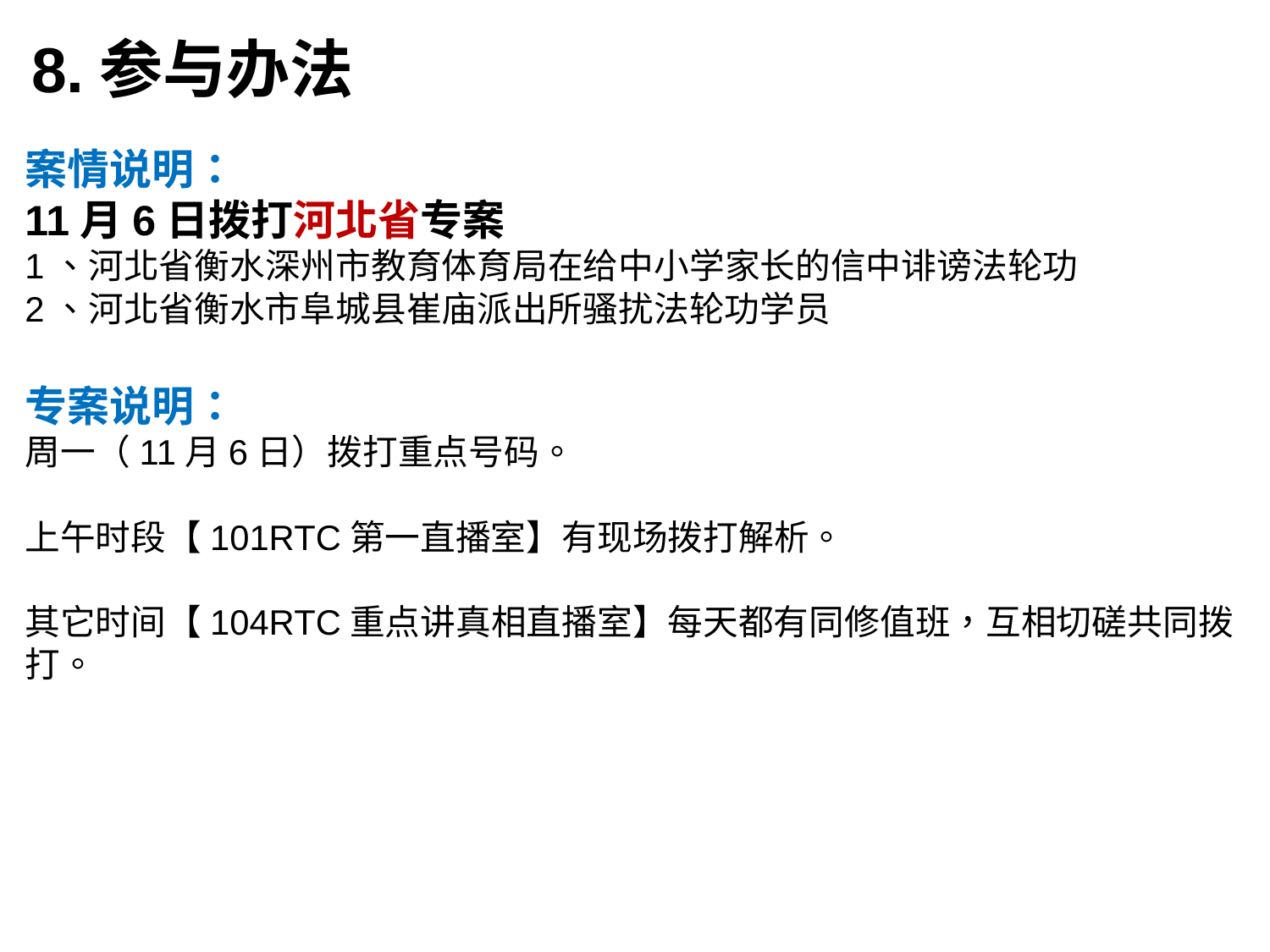

8.参与办法
案情说明：
11月6日拨打河北省专案
1、河北省衡水深州市教育体育局在给中小学家长的信中诽谤法轮功
2、河北省衡水市阜城县崔庙派出所骚扰法轮功学员

专案说明：
周一（11月6日）拨打重点号码。
上午时段【101RTC第一直播室】有现场拨打解析。

其它时间【104RTC重点讲真相直播室】每天都有同修值班，互相切磋共同拨打。